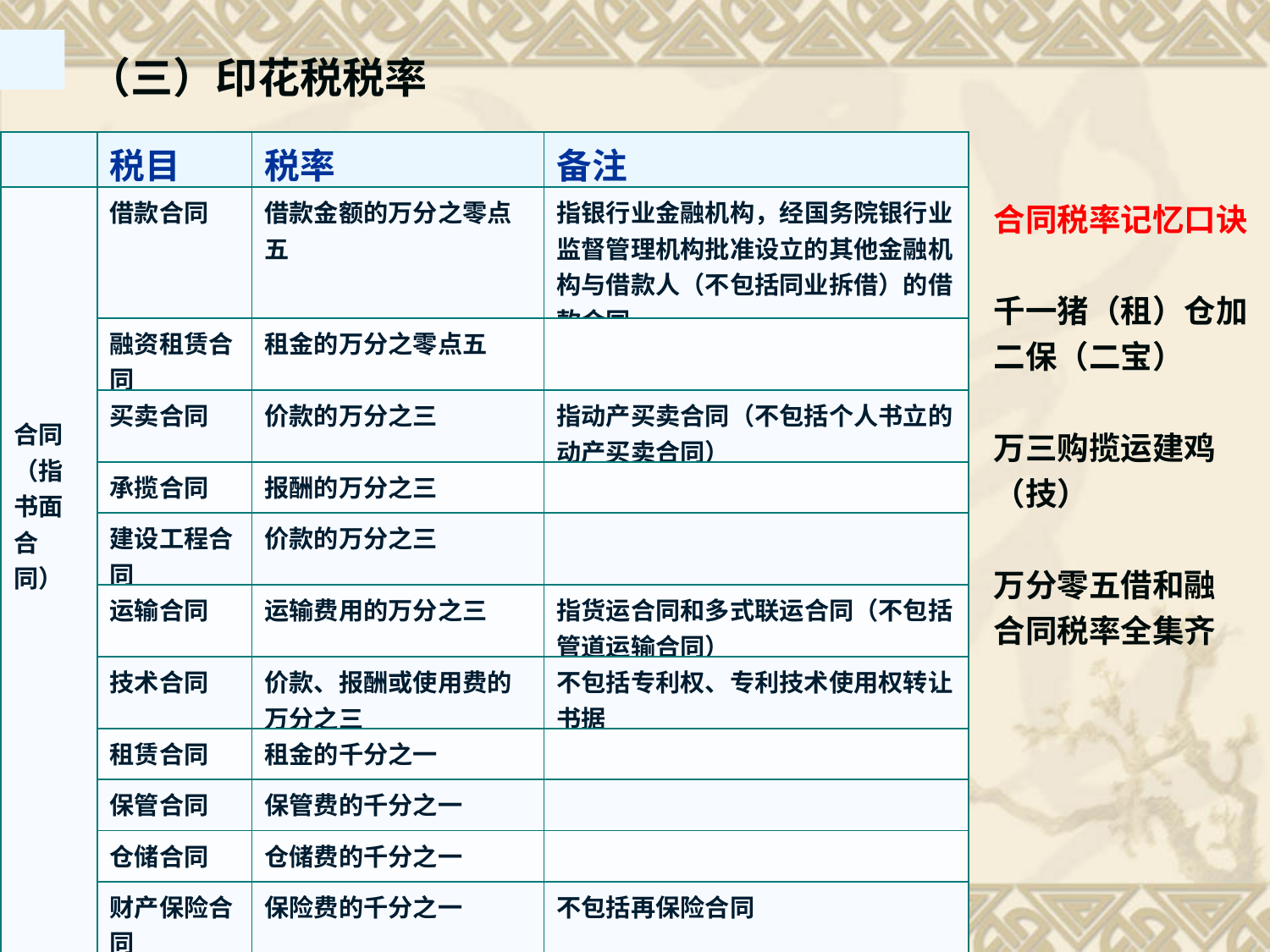

（三）印花税税率
|  | 税目 | 税率 | 备注 |
| --- | --- | --- | --- |
| 合同（指书面合同） | 借款合同 | 借款金额的万分之零点五 | 指银行业金融机构，经国务院银行业监督管理机构批准设立的其他金融机构与借款人（不包括同业拆借）的借款合同 |
|  | 融资租赁合同 | 租金的万分之零点五 |  |
|  | 买卖合同 | 价款的万分之三 | 指动产买卖合同（不包括个人书立的动产买卖合同） |
|  | 承揽合同 | 报酬的万分之三 |  |
|  | 建设工程合同 | 价款的万分之三 |  |
|  | 运输合同 | 运输费用的万分之三 | 指货运合同和多式联运合同（不包括管道运输合同） |
|  | 技术合同 | 价款、报酬或使用费的万分之三 | 不包括专利权、专利技术使用权转让书据 |
|  | 租赁合同 | 租金的千分之一 |  |
|  | 保管合同 | 保管费的千分之一 |  |
|  | 仓储合同 | 仓储费的千分之一 |  |
|  | 财产保险合同 | 保险费的千分之一 | 不包括再保险合同 |

合同税率记忆口诀

千一猪（租）仓加二保（二宝）

万三购揽运建鸡（技）

万分零五借和融
合同税率全集齐